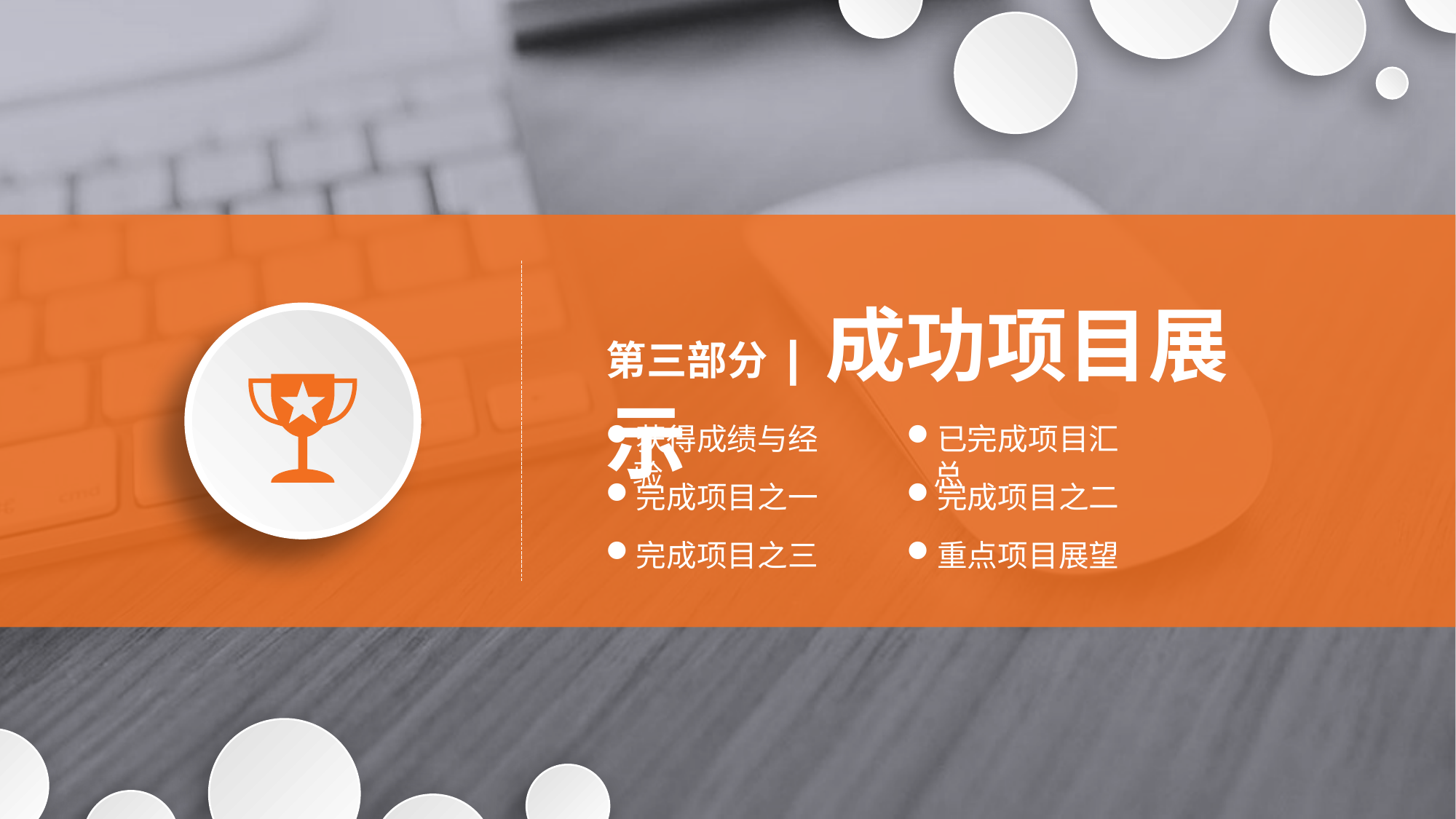

第三部分 | 成功项目展示

获得成绩与经验
已完成项目汇总
完成项目之一
完成项目之二
完成项目之三
重点项目展望